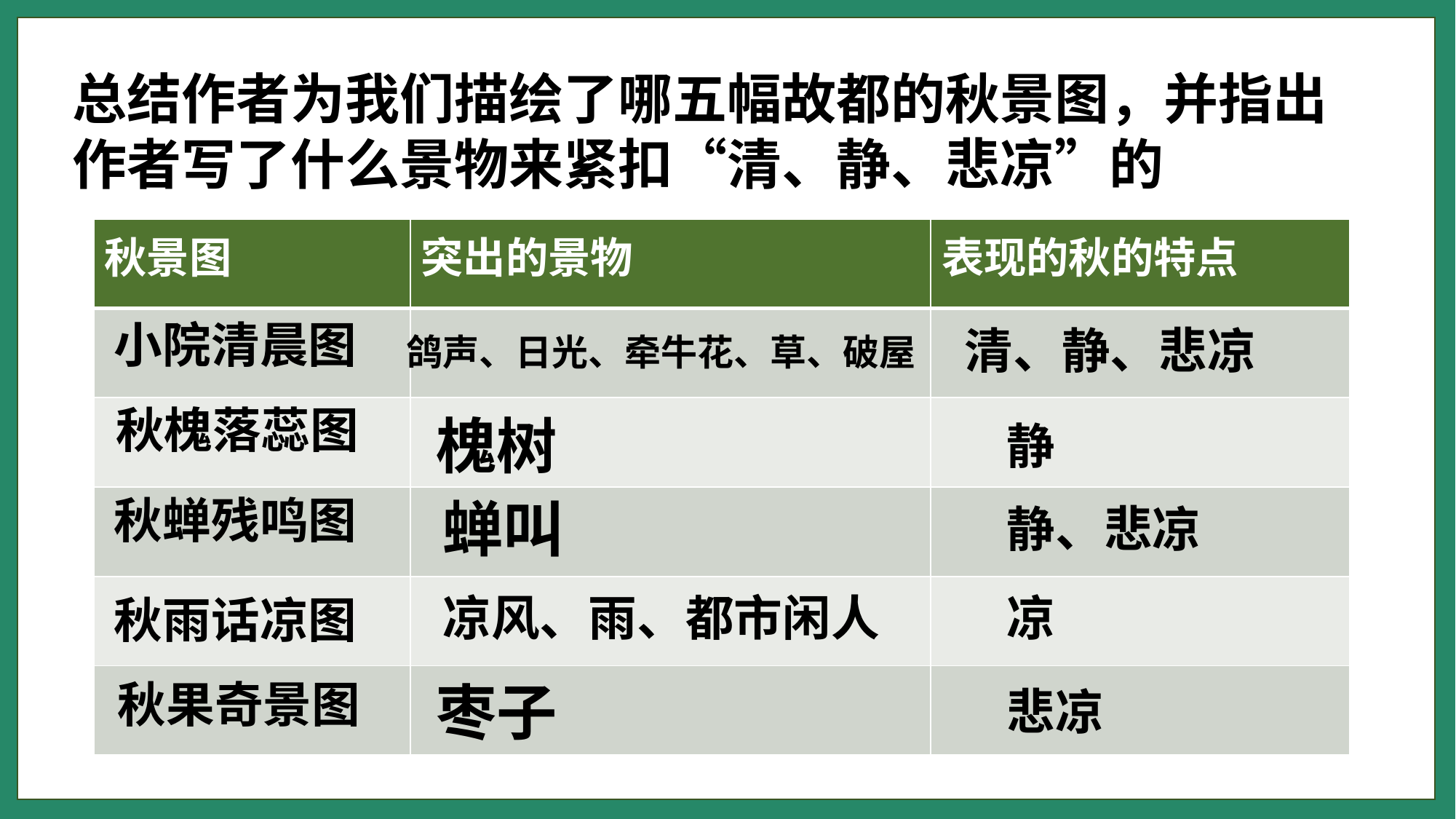

总结作者为我们描绘了哪五幅故都的秋景图，并指出作者写了什么景物来紧扣“清、静、悲凉”的
| 秋景图 | 突出的景物 | 表现的秋的特点 |
| --- | --- | --- |
|  |  |  |
|  |  |  |
|  |  |  |
|  |  |  |
|  |  |  |
小院清晨图
清、静、悲凉
鸽声、日光、牵牛花、草、破屋
秋槐落蕊图
槐树
静
秋蝉残鸣图
蝉叫
静、悲凉
凉
凉风、雨、都市闲人
秋雨话凉图
秋果奇景图
枣子
悲凉